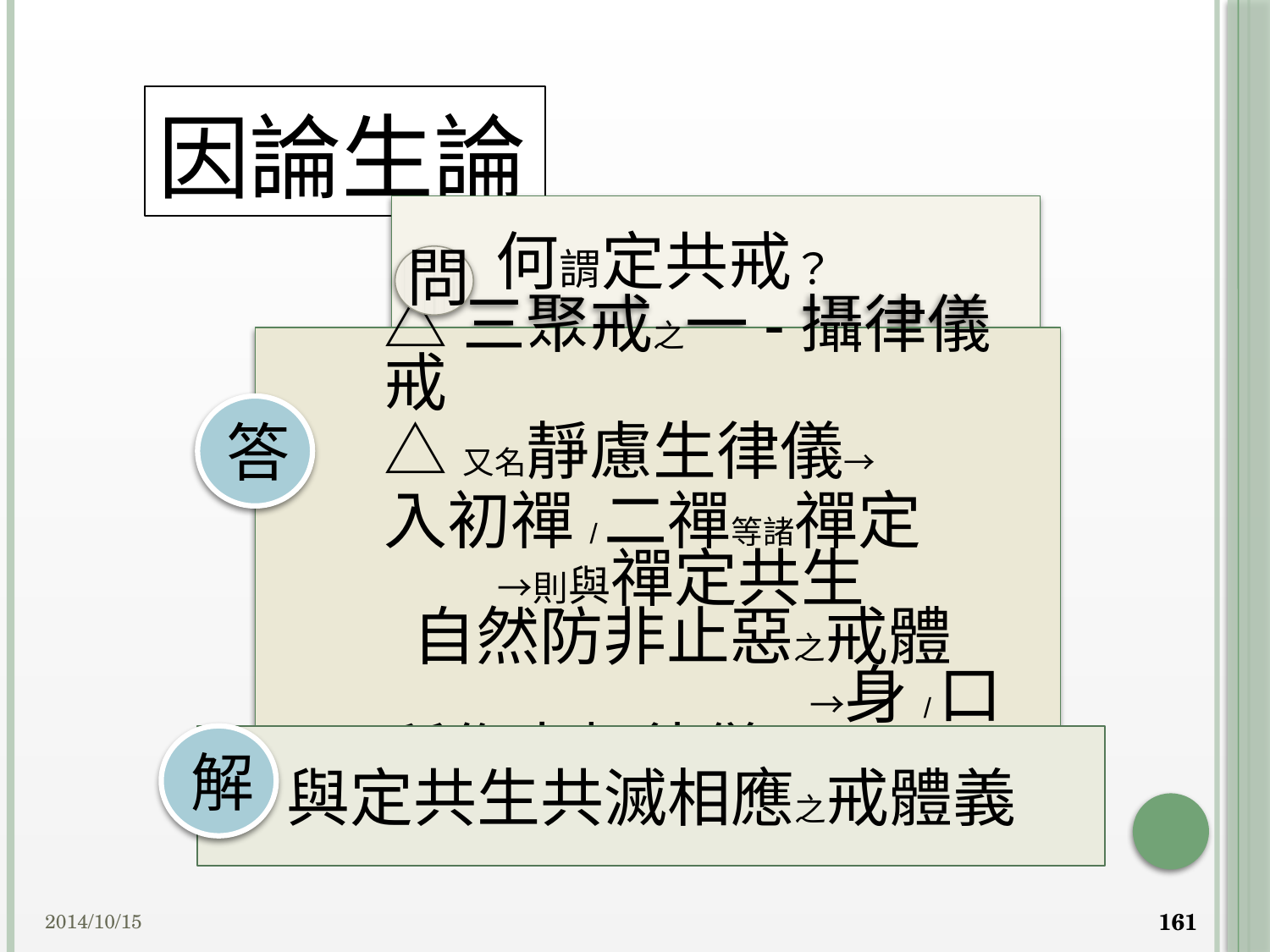

# 因論生論
何謂定共戒？
△三聚戒之一-攝律儀戒
△又名靜慮生律儀→
入初禪/二禪等諸禪定                →則與禪定共生              自然防非止惡之戒體                                    →身/口所作盡契律儀
問
答
解
與定共生共滅相應之戒體義
2014/10/15
161